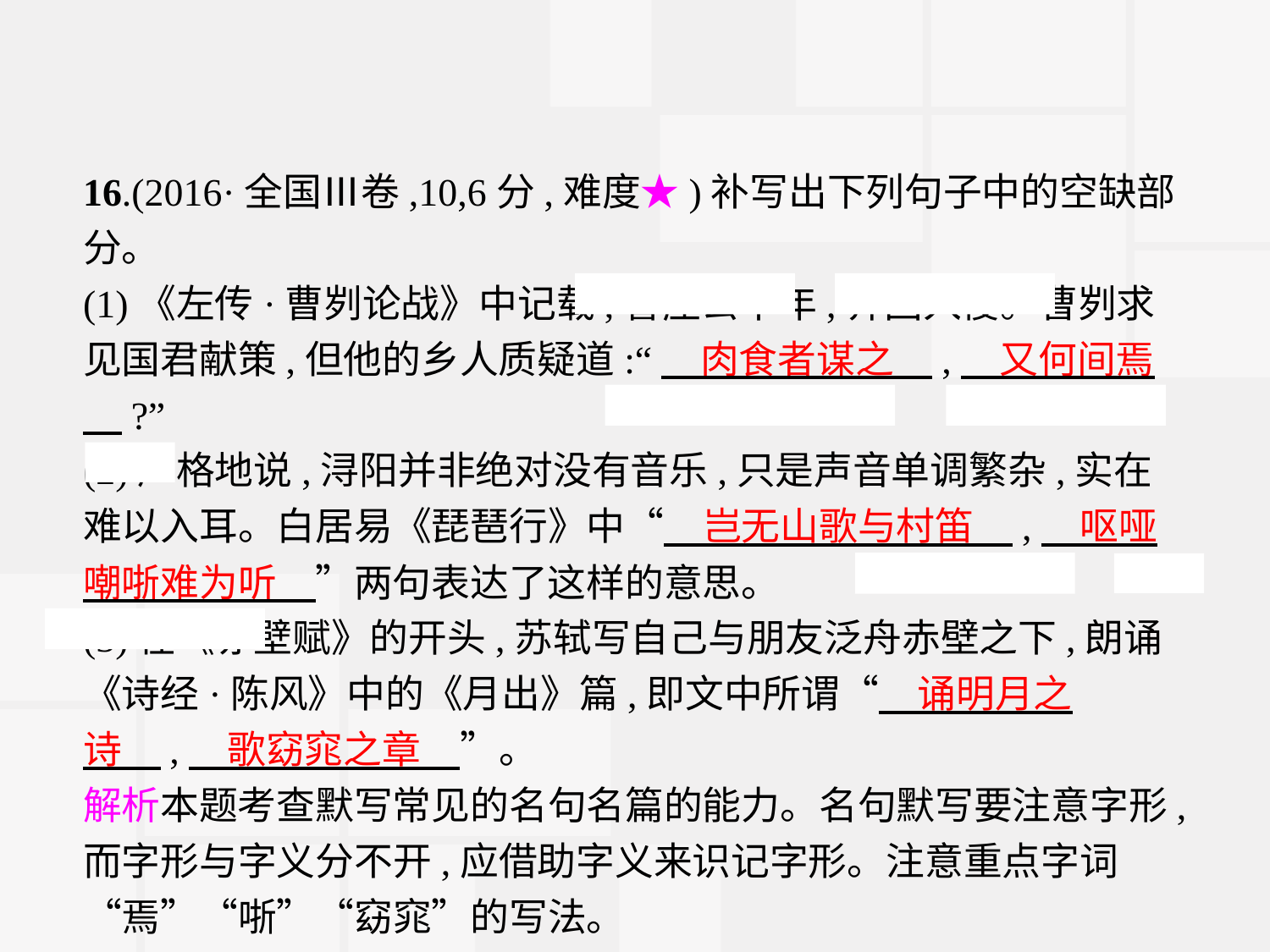

16.(2016·全国Ⅲ卷,10,6分,难度★)补写出下列句子中的空缺部分。
(1)《左传·曹刿论战》中记载,鲁庄公十年,齐国入侵。曹刿求见国君献策,但他的乡人质疑道:“　肉食者谋之　,　又何间焉　?”
(2)严格地说,浔阳并非绝对没有音乐,只是声音单调繁杂,实在难以入耳。白居易《琵琶行》中“　岂无山歌与村笛　,　呕哑嘲哳难为听　”两句表达了这样的意思。
(3)在《赤壁赋》的开头,苏轼写自己与朋友泛舟赤壁之下,朗诵《诗经·陈风》中的《月出》篇,即文中所谓“　诵明月之诗　,　歌窈窕之章　”。
解析本题考查默写常见的名句名篇的能力。名句默写要注意字形,而字形与字义分不开,应借助字义来识记字形。注意重点字词“焉”“哳”“窈窕”的写法。